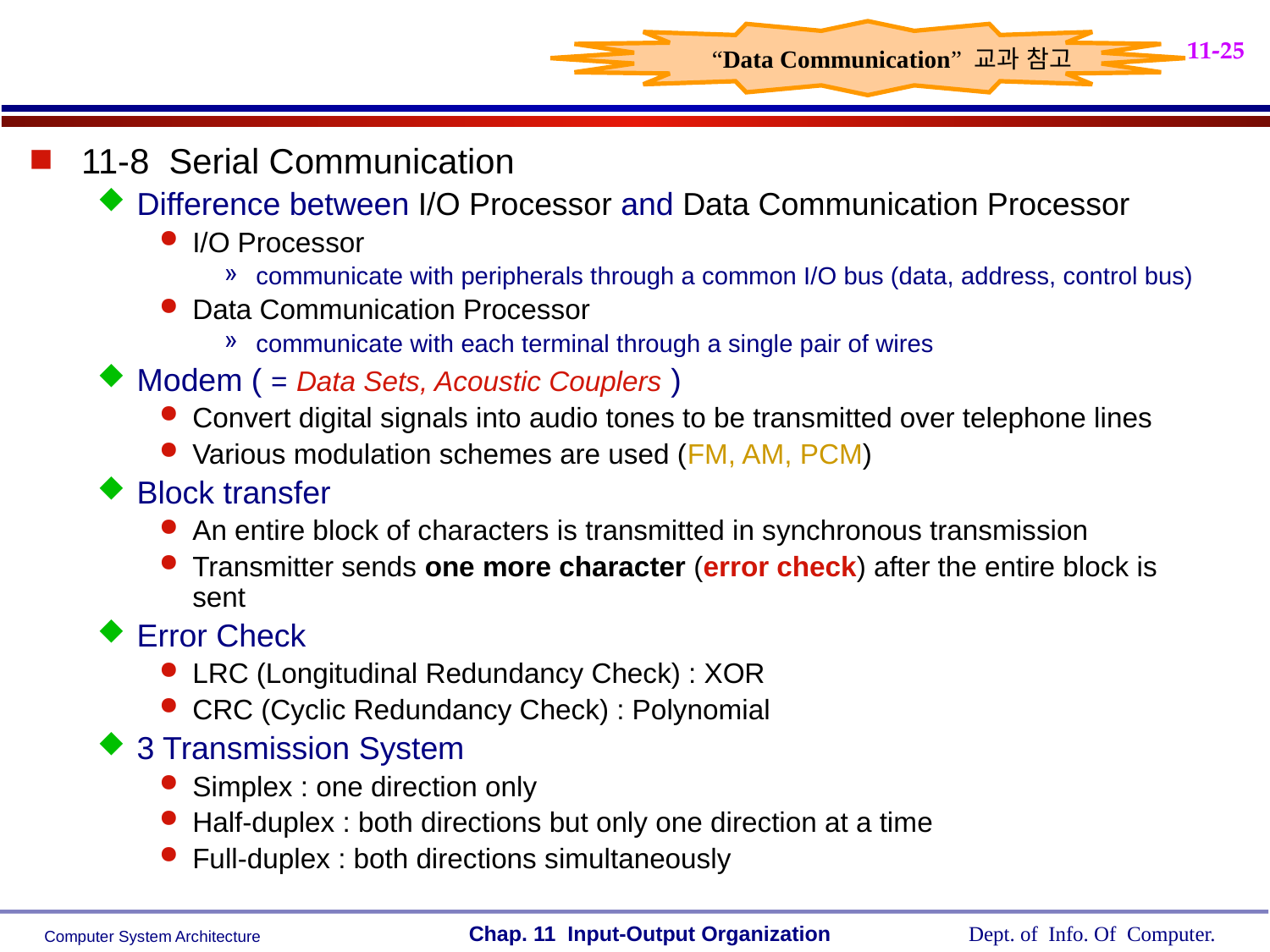

“Data Communication” 교과 참고
11-8  Serial Communication
Difference between I/O Processor and Data Communication Processor
I/O Processor
communicate with peripherals through a common I/O bus (data, address, control bus)
Data Communication Processor
communicate with each terminal through a single pair of wires
Modem ( = Data Sets, Acoustic Couplers )
Convert digital signals into audio tones to be transmitted over telephone lines
Various modulation schemes are used (FM, AM, PCM)
Block transfer
An entire block of characters is transmitted in synchronous transmission
Transmitter sends one more character (error check) after the entire block is sent
Error Check
LRC (Longitudinal Redundancy Check) : XOR
CRC (Cyclic Redundancy Check) : Polynomial
3 Transmission System
Simplex : one direction only
Half-duplex : both directions but only one direction at a time
Full-duplex : both directions simultaneously